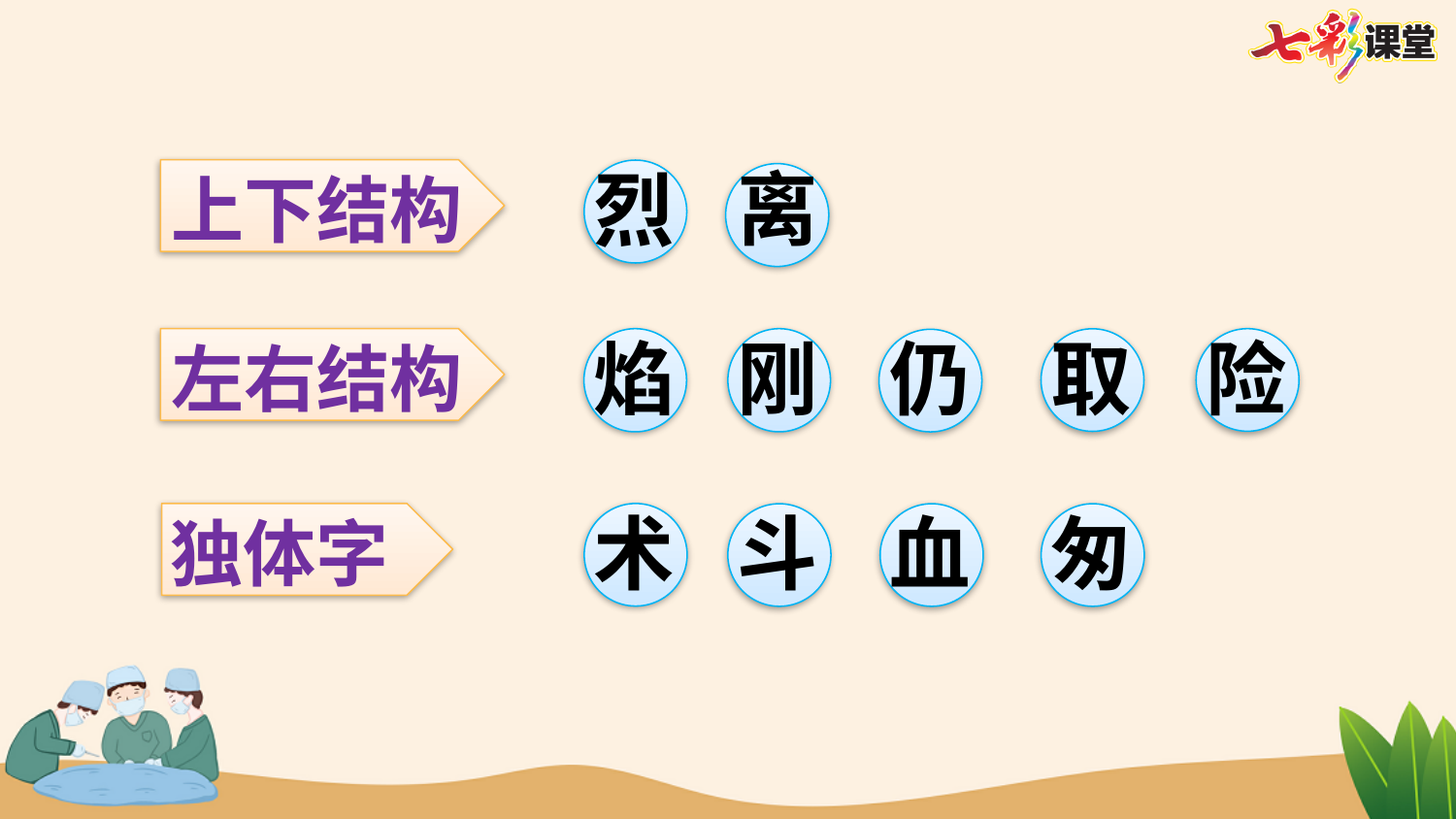

离

烈

上下结构

焰

刚

险

仍

取

左右结构

斗

血

匆

术

独体字